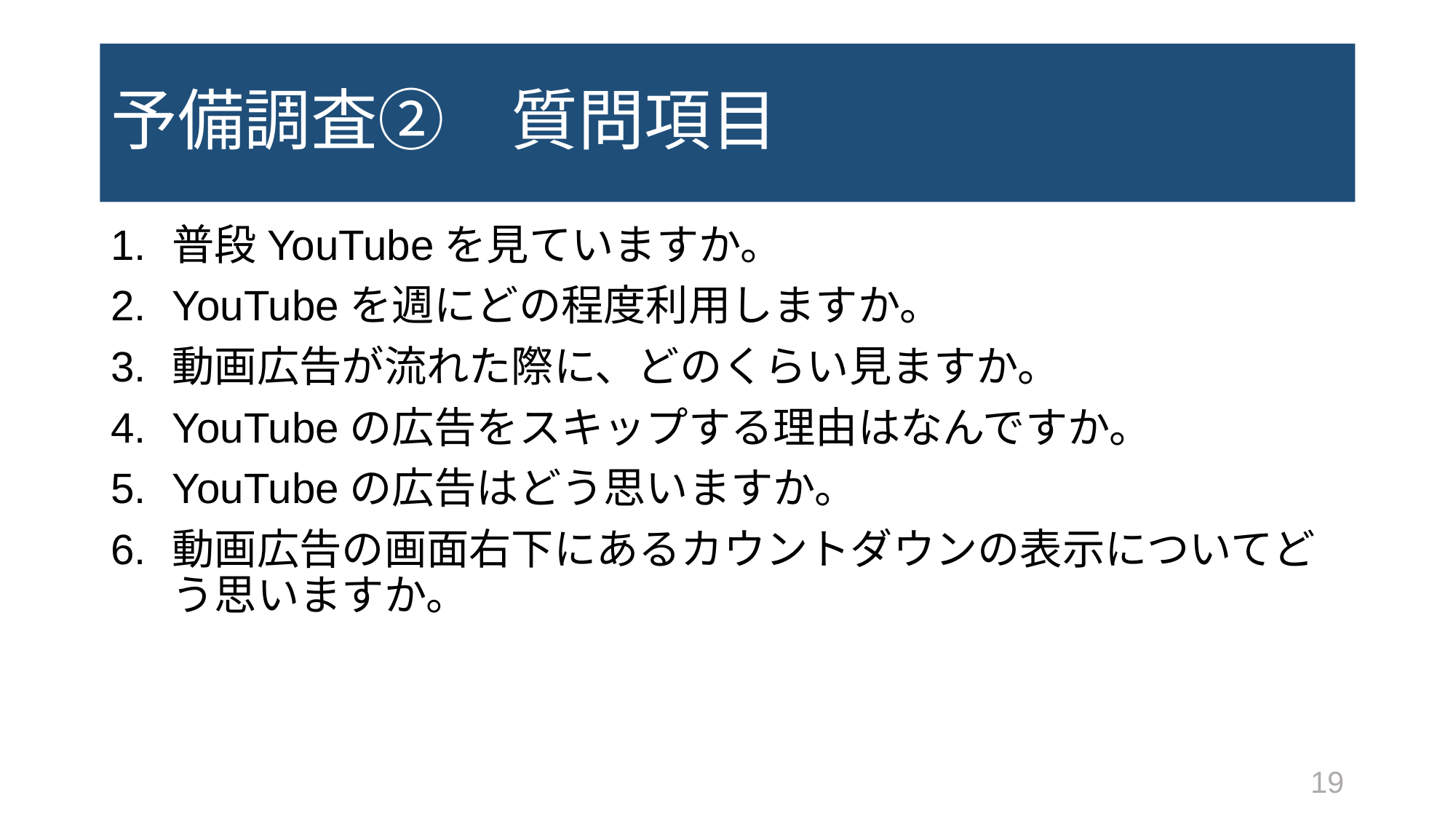

# 予備調査②　質問項目
普段YouTubeを見ていますか。
YouTubeを週にどの程度利用しますか。
動画広告が流れた際に、どのくらい見ますか。
YouTubeの広告をスキップする理由はなんですか。
YouTubeの広告はどう思いますか。
動画広告の画面右下にあるカウントダウンの表示についてどう思いますか。

19